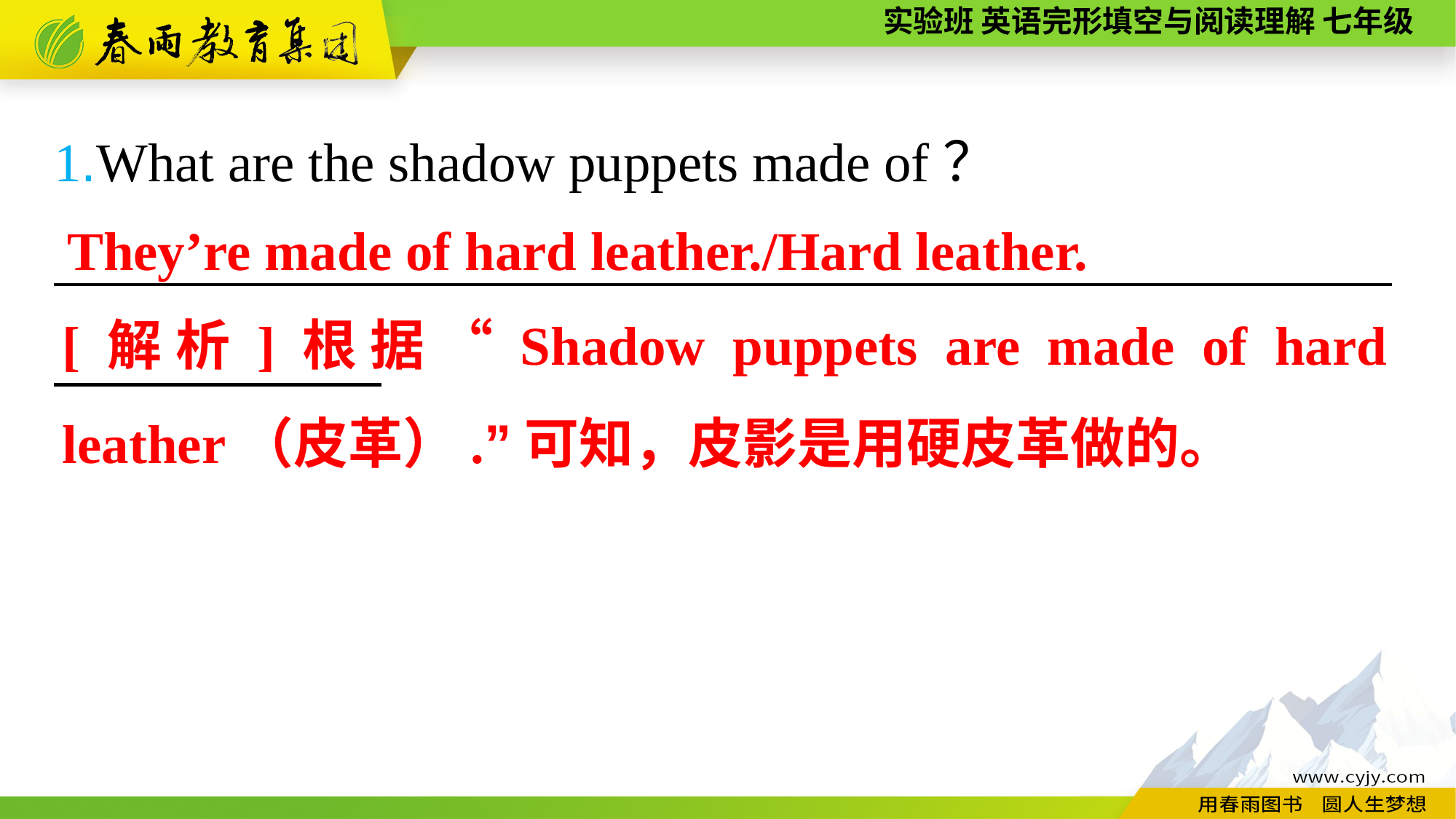

1.What are the shadow puppets made of？
_________________________________________________
They’re made of hard leather./Hard leather.
[解析]根据“Shadow puppets are made of hard leather（皮革）.”可知，皮影是用硬皮革做的。